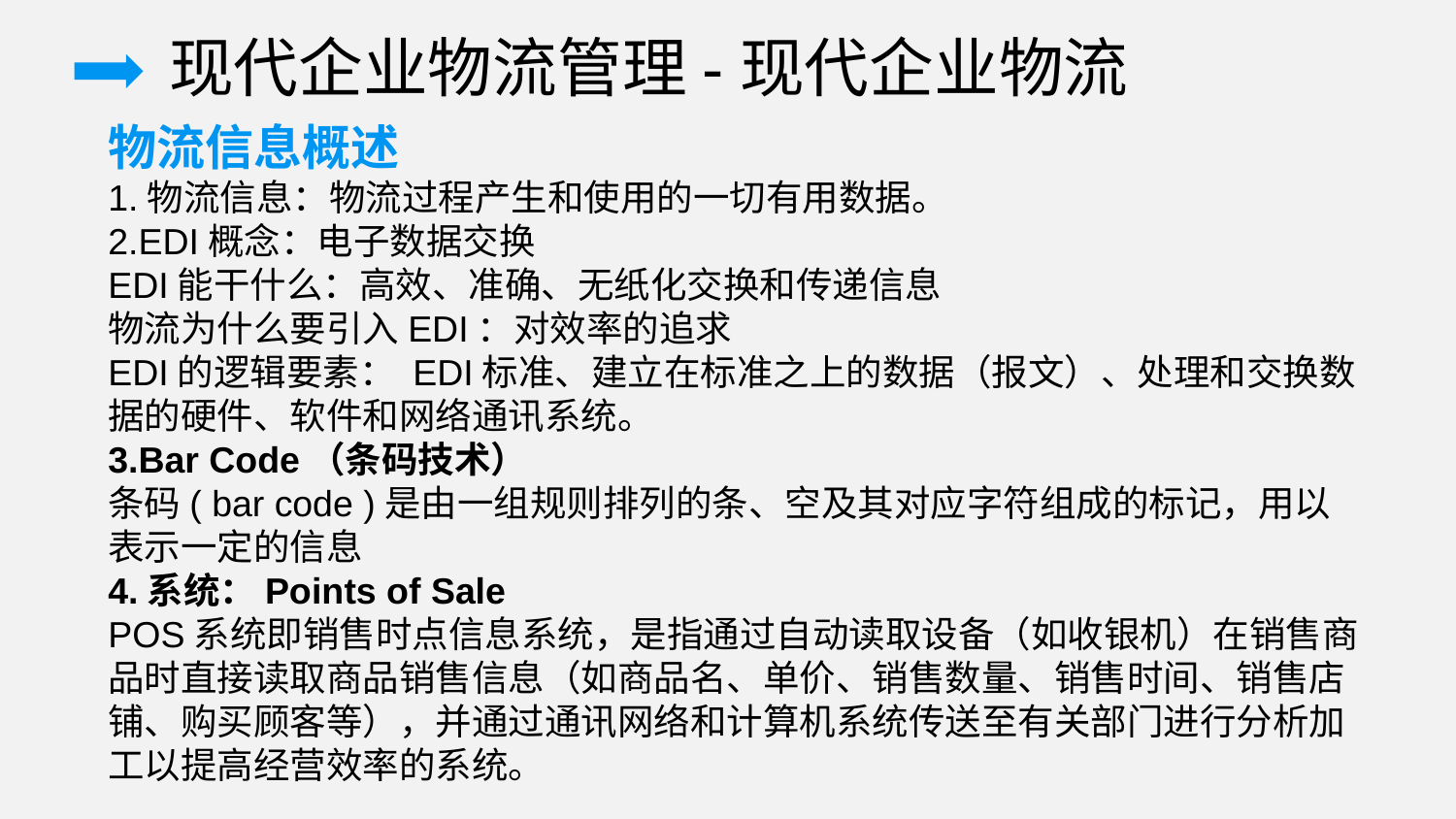

现代企业物流管理-现代企业物流
物流信息概述
1.物流信息：物流过程产生和使用的一切有用数据。
2.EDI概念：电子数据交换
EDI能干什么：高效、准确、无纸化交换和传递信息
物流为什么要引入EDI：对效率的追求
EDI的逻辑要素： EDI标准、建立在标准之上的数据（报文）、处理和交换数据的硬件、软件和网络通讯系统。
3.Bar Code（条码技术）
条码( bar code )是由一组规则排列的条、空及其对应字符组成的标记，用以表示一定的信息
4.系统：Points of Sale
POS系统即销售时点信息系统，是指通过自动读取设备（如收银机）在销售商品时直接读取商品销售信息（如商品名、单价、销售数量、销售时间、销售店铺、购买顾客等），并通过通讯网络和计算机系统传送至有关部门进行分析加工以提高经营效率的系统。